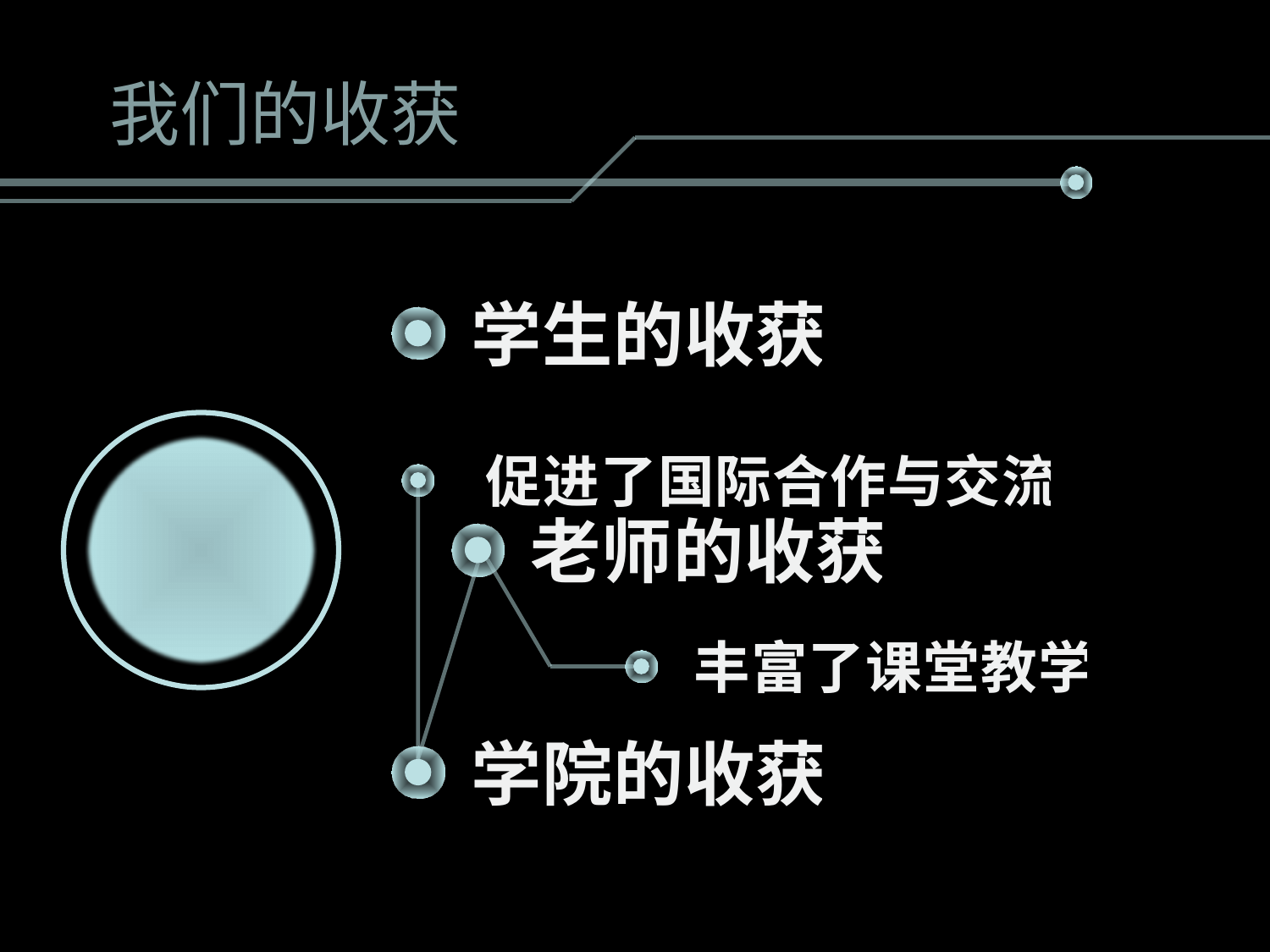

我们的收获

学生的收获

促进了国际合作与交流

老师的收获

丰富了课堂教学

学院的收获